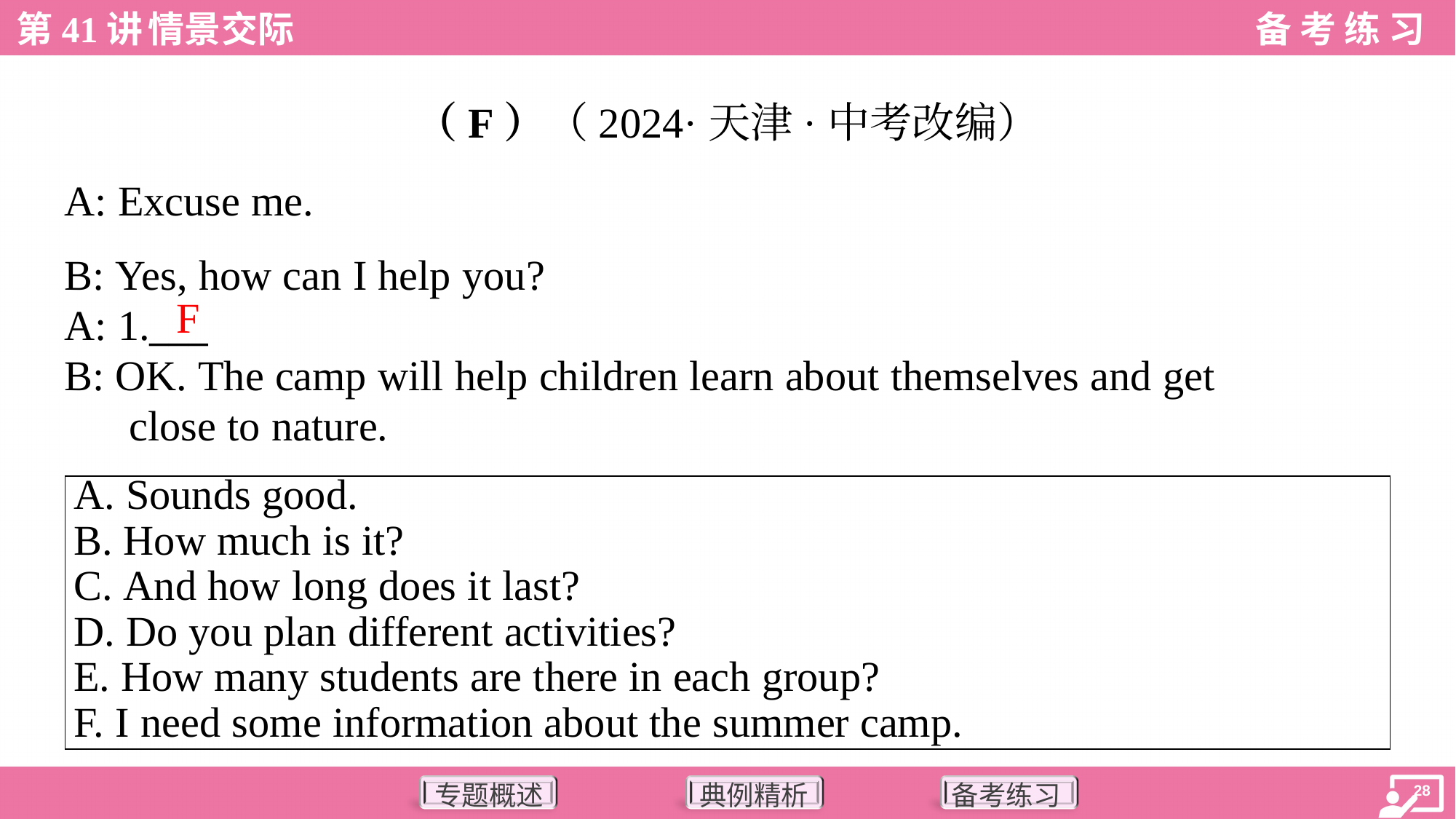

（F）（2024·天津·中考改编）
A: Excuse me.
B: Yes, how can I help you?
F
A: 1.___
B: OK. The camp will help children learn about themselves and get
close to nature.
| A. Sounds good. B. How much is it? C. And how long does it last? D. Do you plan different activities? E. How many students are there in each group? F. I need some information about the summer camp. |
| --- |